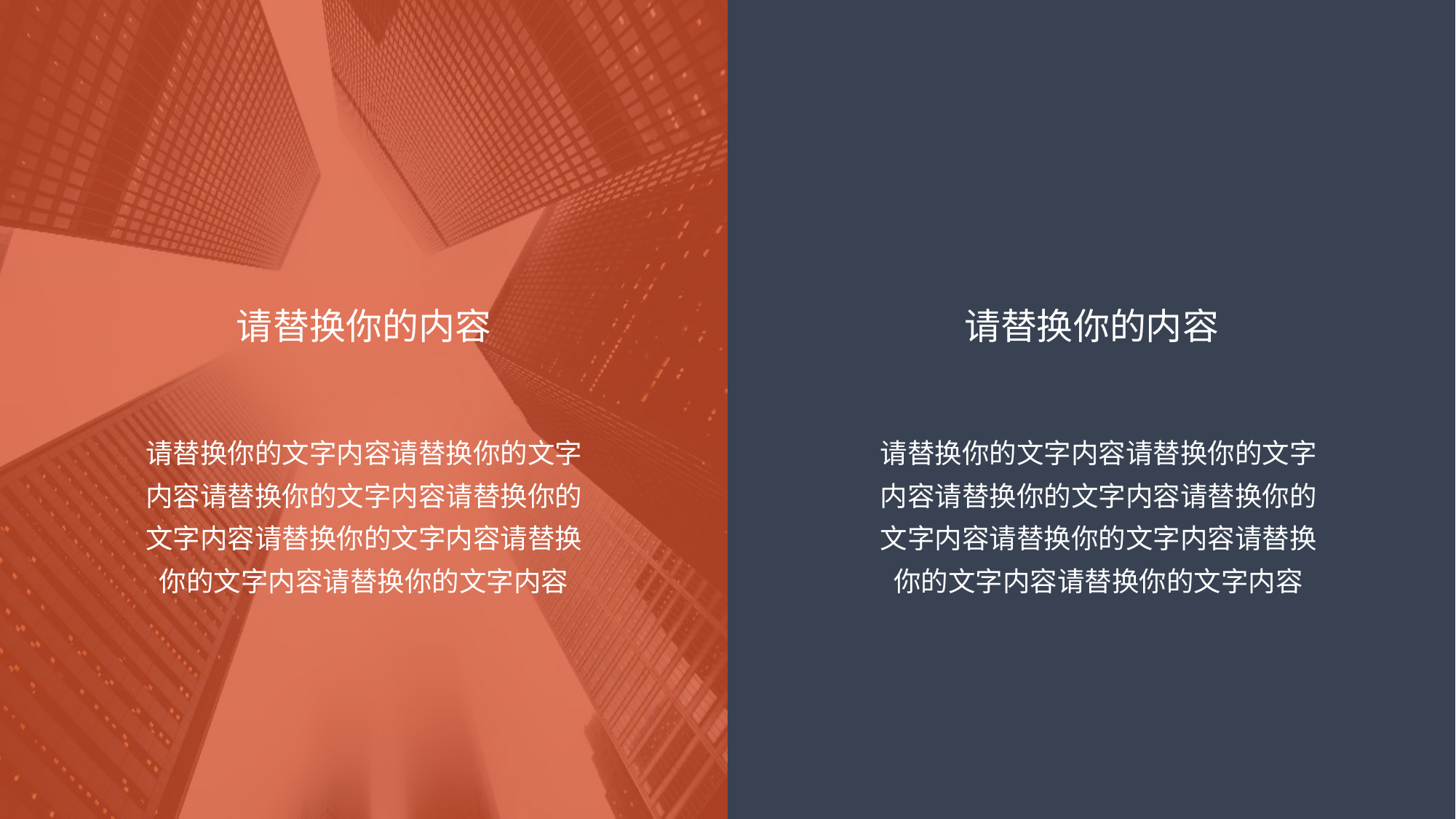

请替换你的内容
请替换你的内容
请替换你的文字内容请替换你的文字内容请替换你的文字内容请替换你的文字内容请替换你的文字内容请替换你的文字内容请替换你的文字内容
请替换你的文字内容请替换你的文字内容请替换你的文字内容请替换你的文字内容请替换你的文字内容请替换你的文字内容请替换你的文字内容